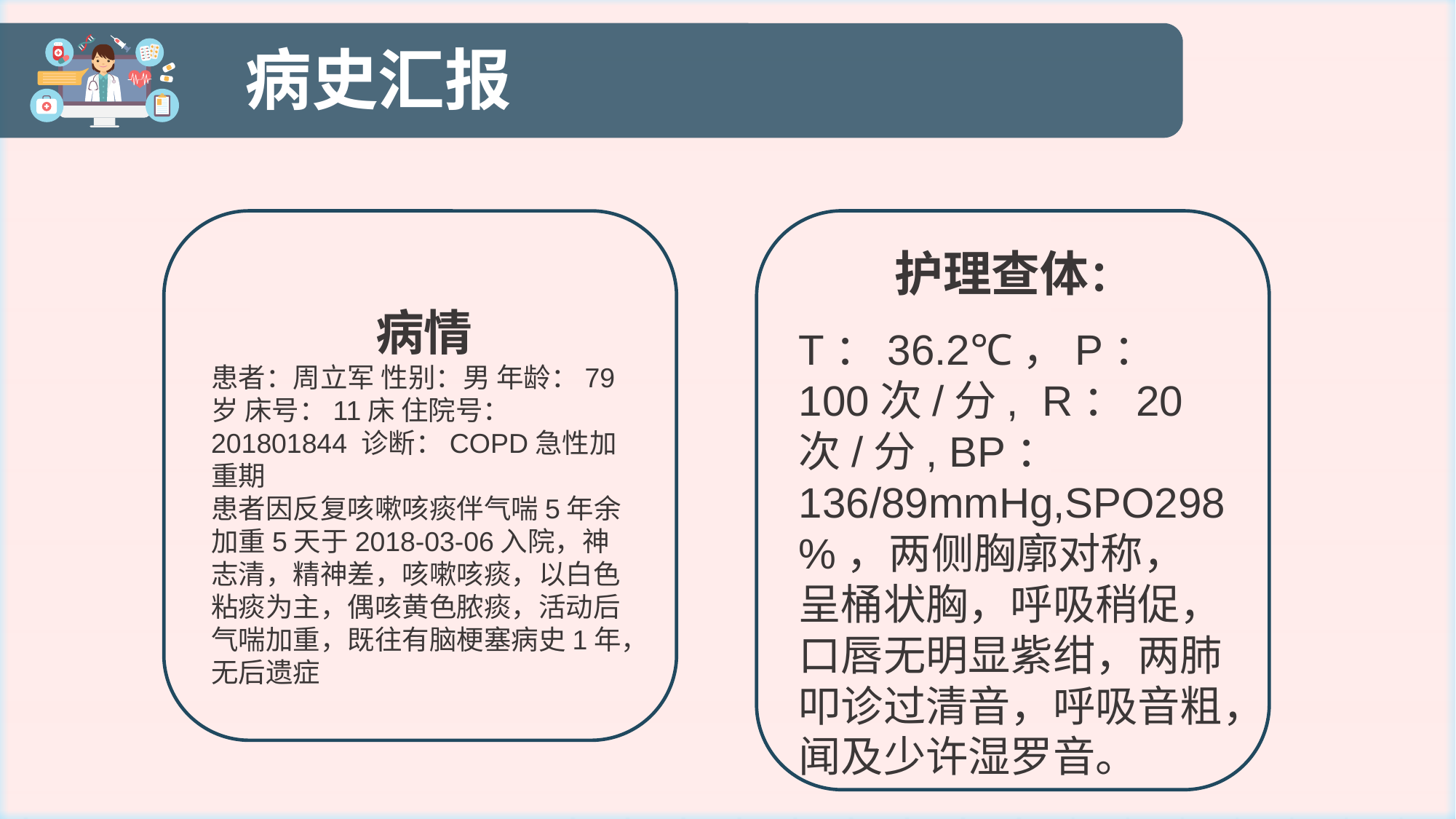

病史汇报

护理查体：
T：36.2℃，P：100次/分,  R：20次/分, BP：136/89mmHg,SPO298%，两侧胸廓对称，呈桶状胸，呼吸稍促，口唇无明显紫绀，两肺叩诊过清音，呼吸音粗，闻及少许湿罗音。

病情
患者：周立军 性别：男 年龄：79岁 床号：11床 住院号：201801844 诊断：COPD急性加重期
患者因反复咳嗽咳痰伴气喘5年余加重5天于2018-03-06入院，神志清，精神差，咳嗽咳痰，以白色粘痰为主，偶咳黄色脓痰，活动后气喘加重，既往有脑梗塞病史1年，无后遗症